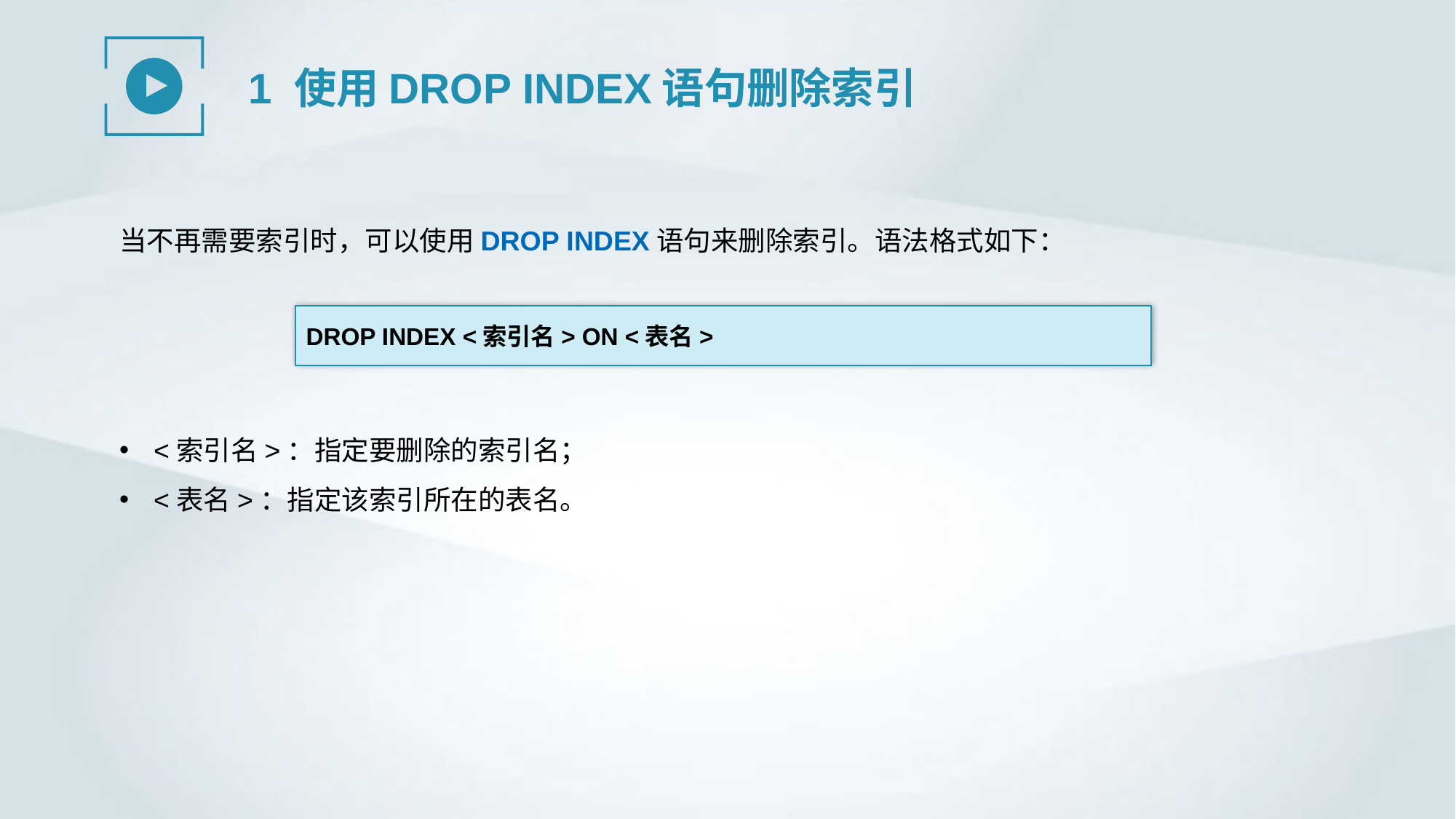

1 使用DROP INDEX语句删除索引
当不再需要索引时，可以使用DROP INDEX语句来删除索引。语法格式如下：
DROP INDEX <索引名> ON <表名>

<索引名>：指定要删除的索引名；
<表名>：指定该索引所在的表名。